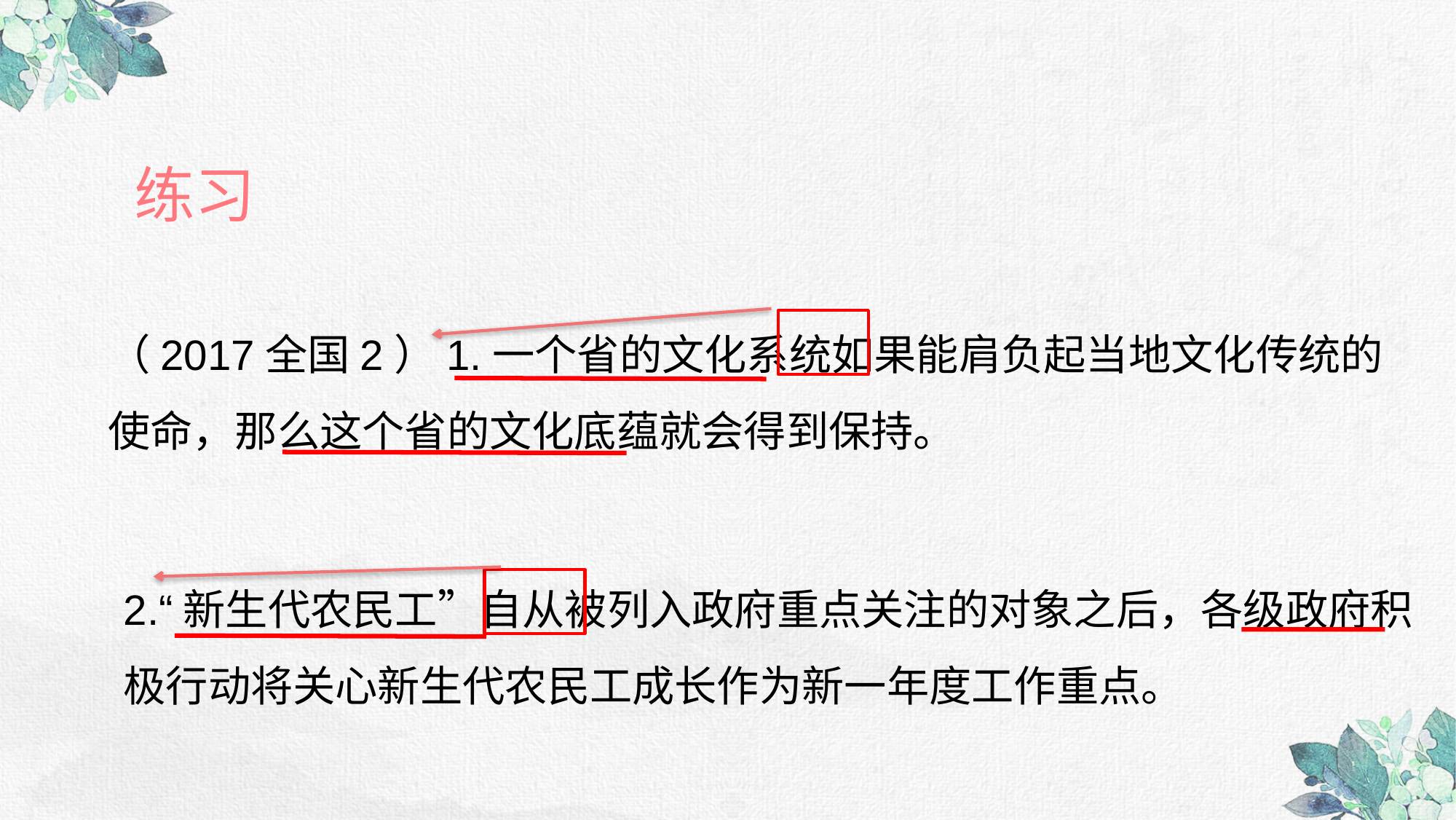

练习
（2017全国2）1.一个省的文化系统如果能肩负起当地文化传统的使命，那么这个省的文化底蕴就会得到保持。

2.“新生代农民工”自从被列入政府重点关注的对象之后，各级政府积极行动将关心新生代农民工成长作为新一年度工作重点。